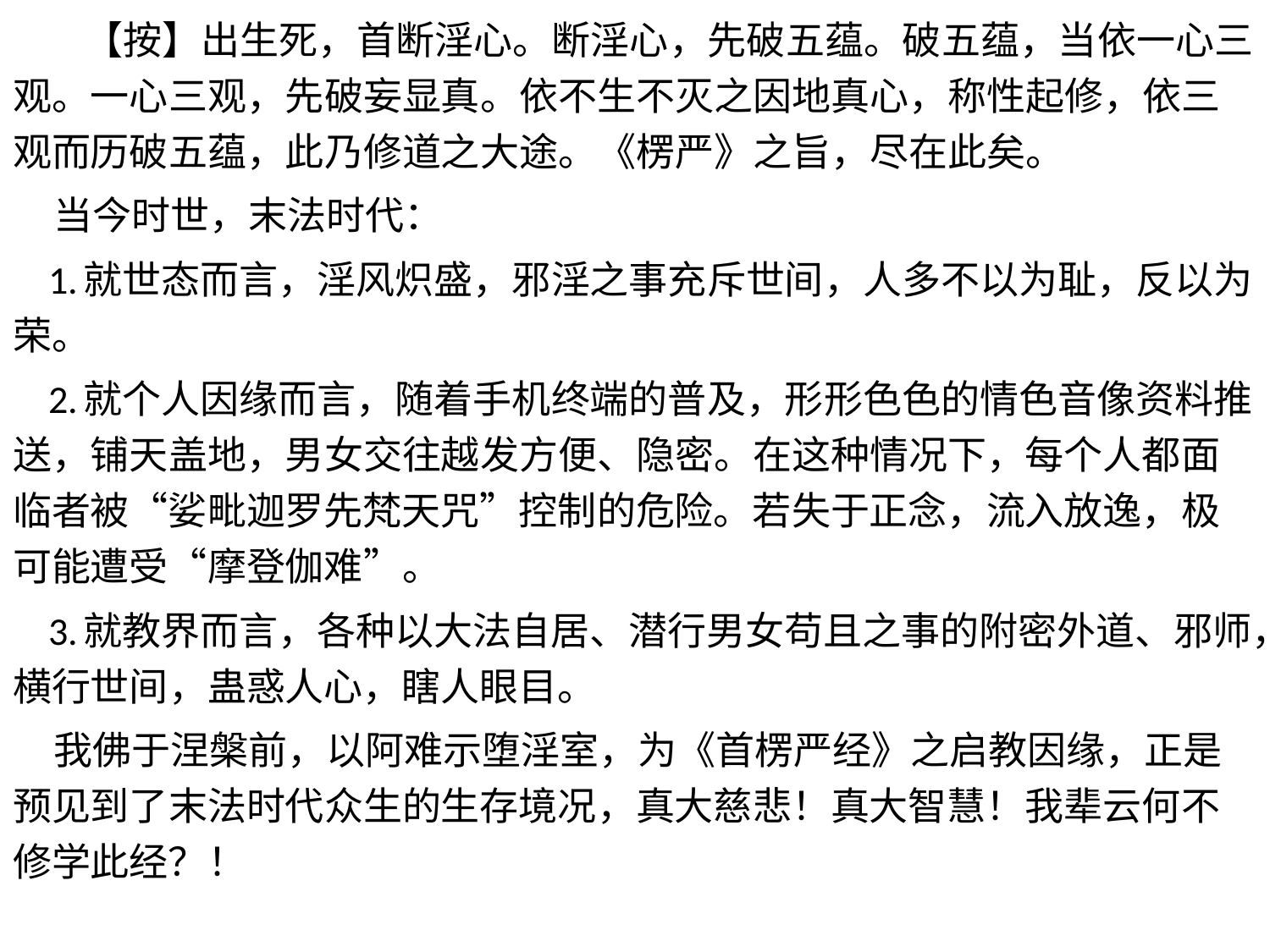

【按】出生死，首断淫心。断淫心，先破五蕴。破五蕴，当依一心三观。一心三观，先破妄显真。依不生不灭之因地真心，称性起修，依三观而历破五蕴，此乃修道之大途。《楞严》之旨，尽在此矣。
    当今时世，末法时代：
    1.就世态而言，淫风炽盛，邪淫之事充斥世间，人多不以为耻，反以为荣。
    2.就个人因缘而言，随着手机终端的普及，形形色色的情色音像资料推送，铺天盖地，男女交往越发方便、隐密。在这种情况下，每个人都面临者被“娑毗迦罗先梵天咒”控制的危险。若失于正念，流入放逸，极可能遭受“摩登伽难”。
    3.就教界而言，各种以大法自居、潜行男女苟且之事的附密外道、邪师，横行世间，蛊惑人心，瞎人眼目。
    我佛于涅槃前，以阿难示堕淫室，为《首楞严经》之启教因缘，正是预见到了末法时代众生的生存境况，真大慈悲！真大智慧！我辈云何不修学此经？！